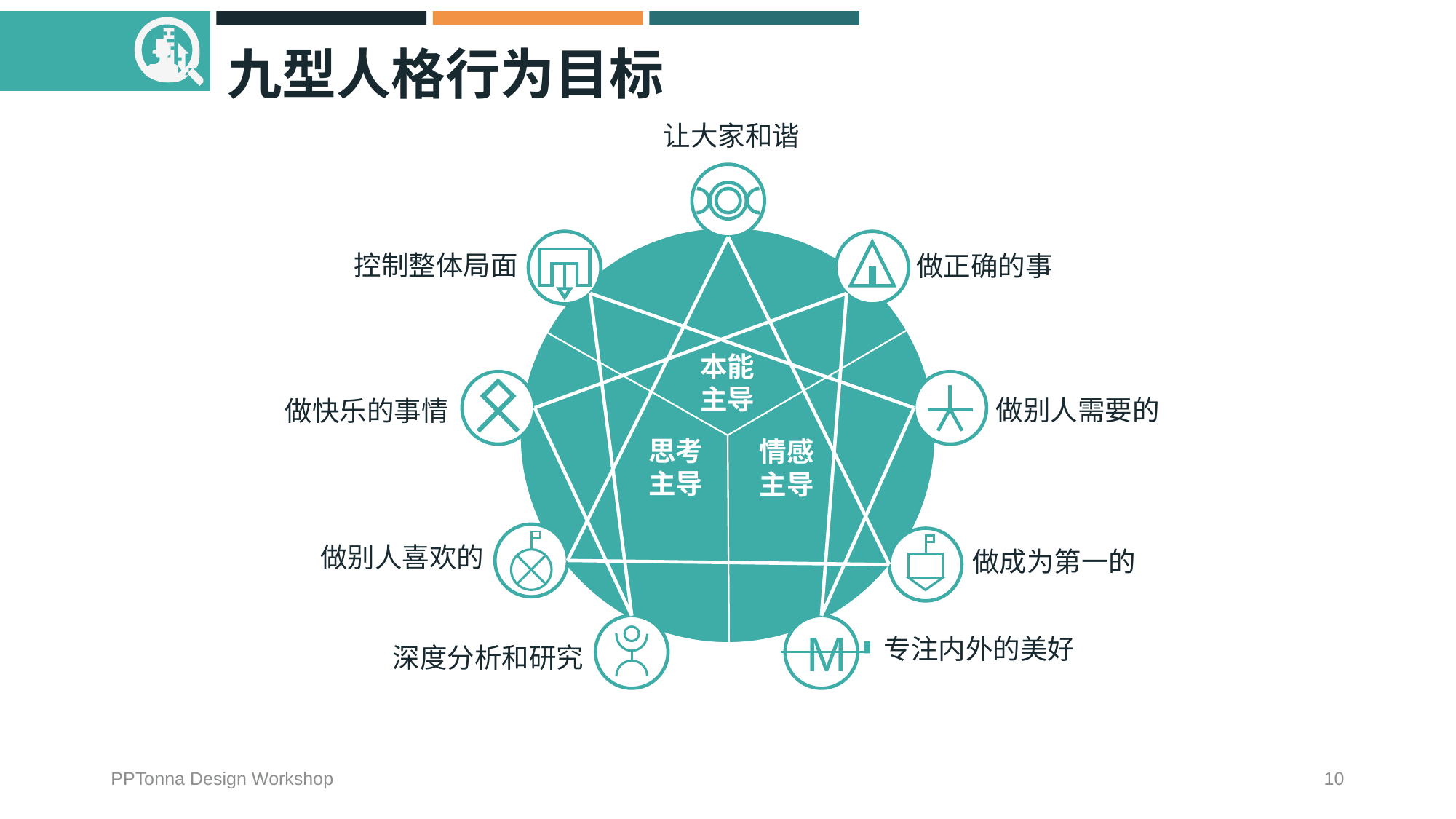

# 九型人格行为目标
让大家和谐

控制整体局面
做正确的事
本能主导

做别人需要的
做快乐的事情
思考主导
情感主导

做别人喜欢的
做成为第一的

M

专注内外的美好
深度分析和研究
PPTonna Design Workshop
10